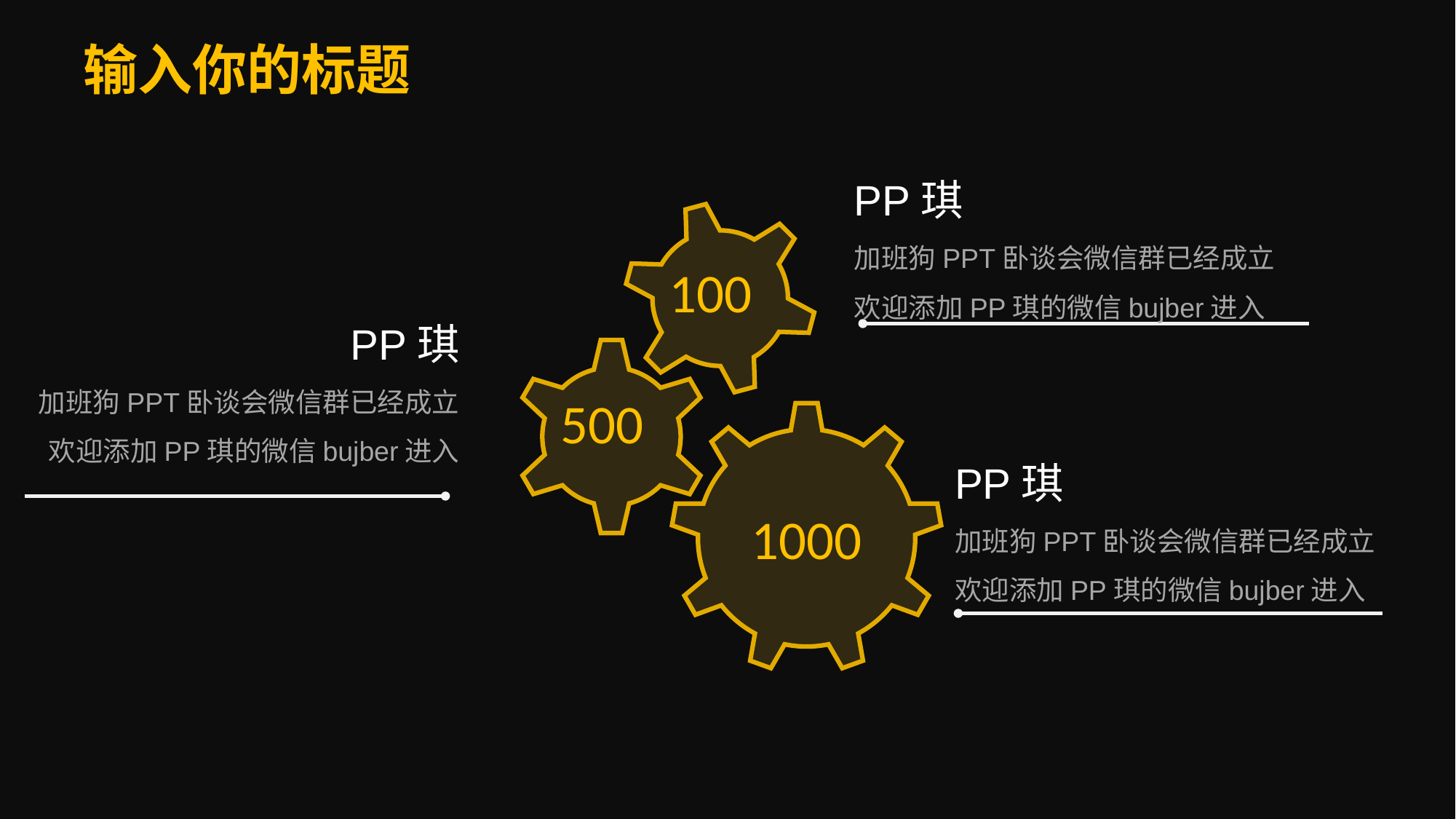

输入你的标题
PP琪
加班狗PPT卧谈会微信群已经成立
欢迎添加PP琪的微信bujber进入

1000
100
PP琪
加班狗PPT卧谈会微信群已经成立
欢迎添加PP琪的微信bujber进入
500
PP琪
加班狗PPT卧谈会微信群已经成立
欢迎添加PP琪的微信bujber进入